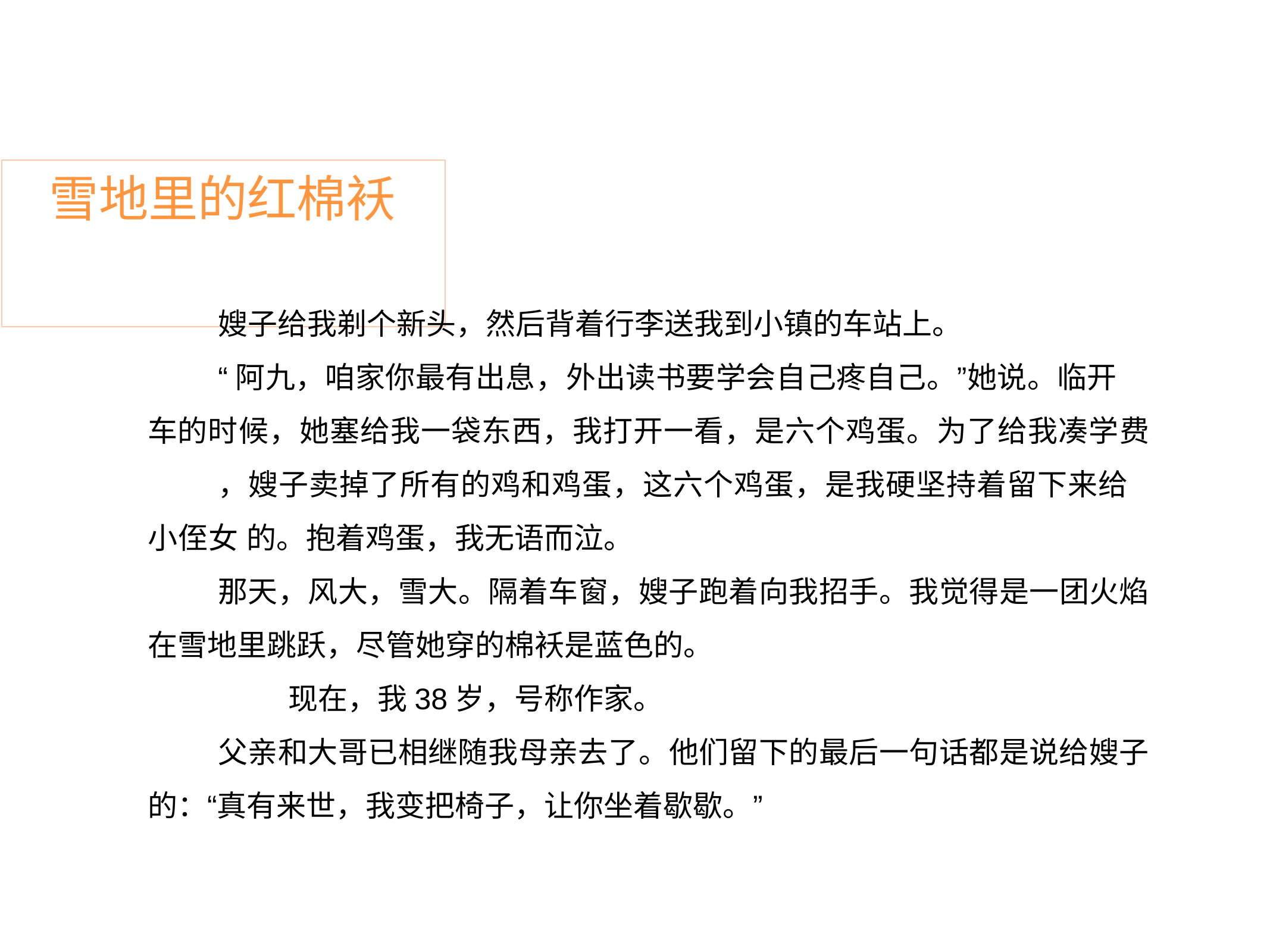

# 雪地里的红棉袄
嫂子给我剃个新头，然后背着行李送我到小镇的车站上。
“阿九，咱家你最有出息，外出读书要学会自己疼自己。”她说。临开 车的时候，她塞给我一袋东西，我打开一看，是六个鸡蛋。为了给我凑学费
，嫂子卖掉了所有的鸡和鸡蛋，这六个鸡蛋，是我硬坚持着留下来给小侄女 的。抱着鸡蛋，我无语而泣。
那天，风大，雪大。隔着车窗，嫂子跑着向我招手。我觉得是一团火焰 在雪地里跳跃，尽管她穿的棉袄是蓝色的。
现在，我38岁，号称作家。
父亲和大哥已相继随我母亲去了。他们留下的最后一句话都是说给嫂子 的：“真有来世，我变把椅子，让你坐着歇歇。”